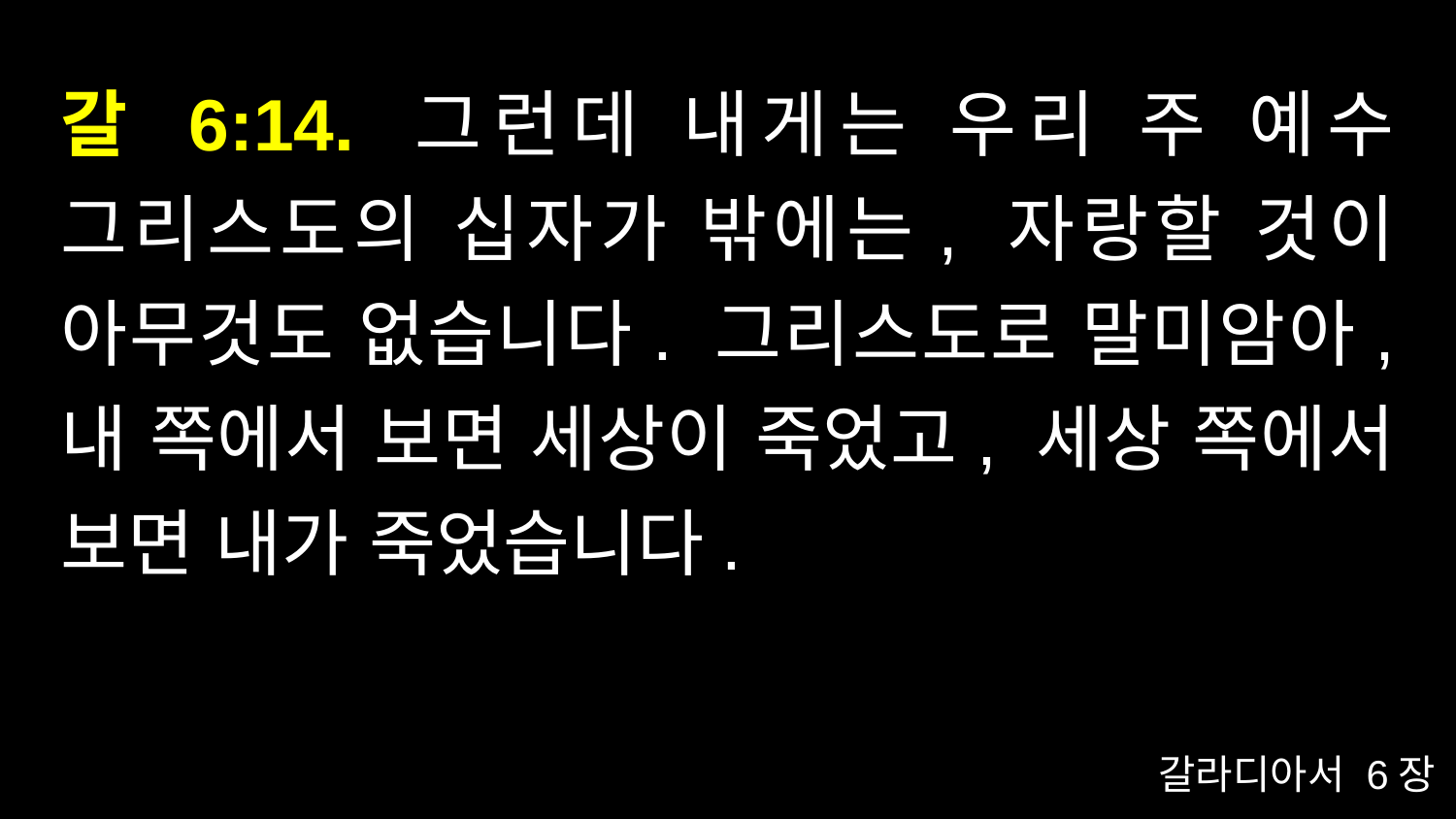

# 갈 6:14. 그런데 내게는 우리 주 예수 그리스도의 십자가 밖에는, 자랑할 것이 아무것도 없습니다. 그리스도로 말미암아, 내 쪽에서 보면 세상이 죽었고, 세상 쪽에서 보면 내가 죽었습니다.
갈라디아서 6장